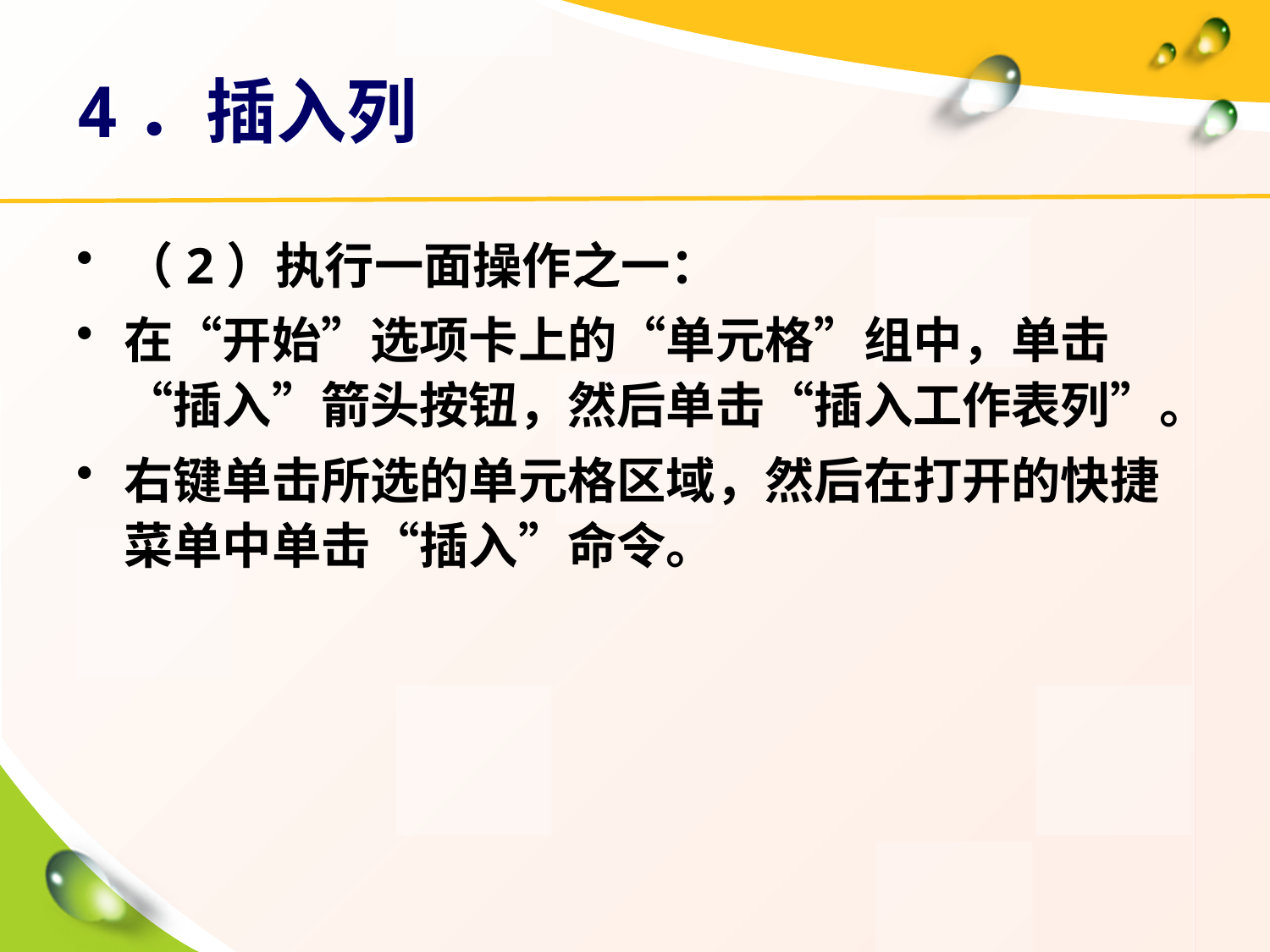

# 4．插入列
（2）执行一面操作之一：
在“开始”选项卡上的“单元格”组中，单击“插入”箭头按钮，然后单击“插入工作表列”。
右键单击所选的单元格区域，然后在打开的快捷菜单中单击“插入”命令。